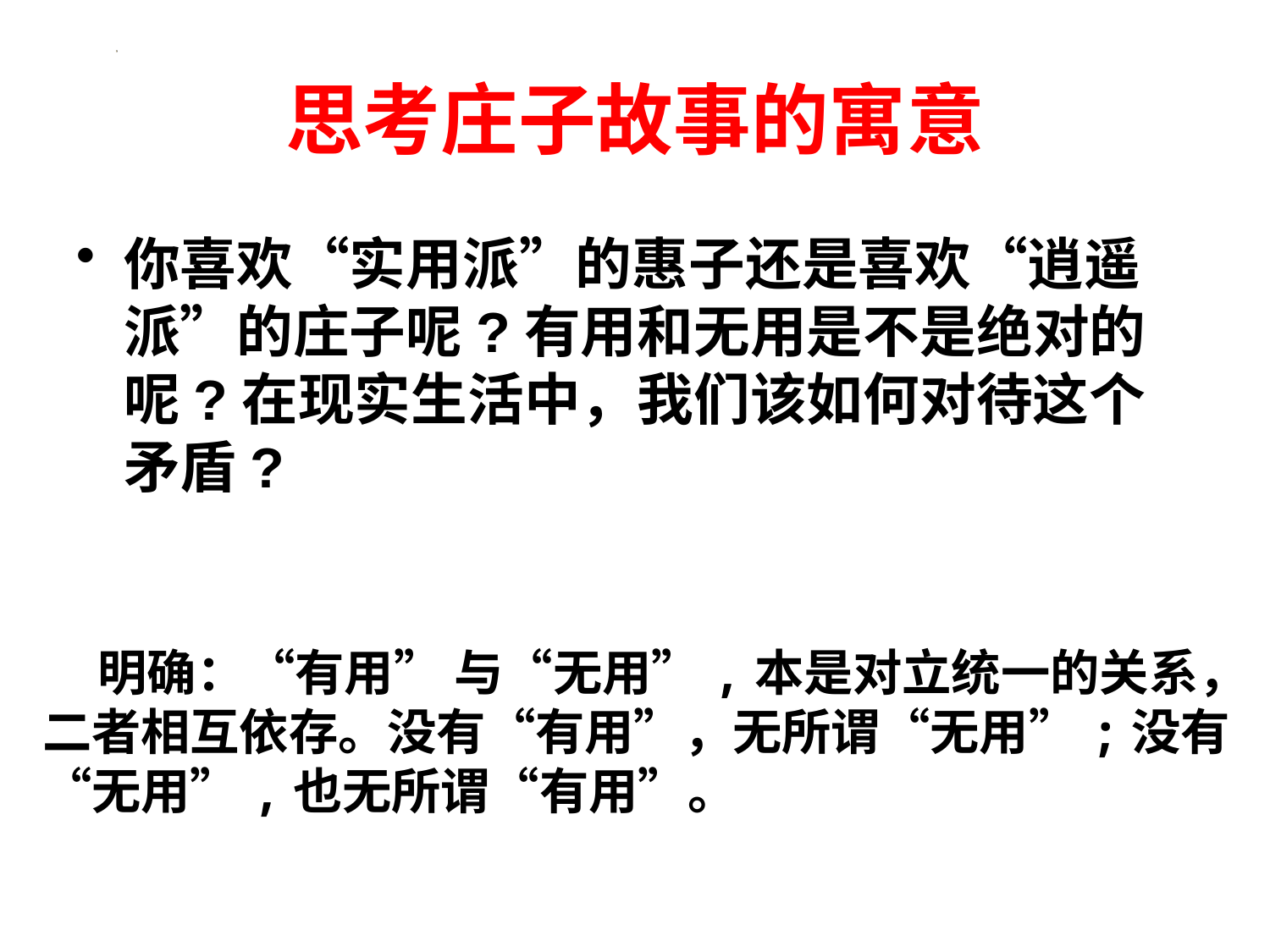

# 思考庄子故事的寓意
你喜欢“实用派”的惠子还是喜欢“逍遥派”的庄子呢?有用和无用是不是绝对的呢?在现实生活中，我们该如何对待这个矛盾?
明确：“有用” 与“无用”,本是对立统一的关系，二者相互依存。没有“有用”，无所谓“无用”;没有“无用”,也无所谓“有用”。